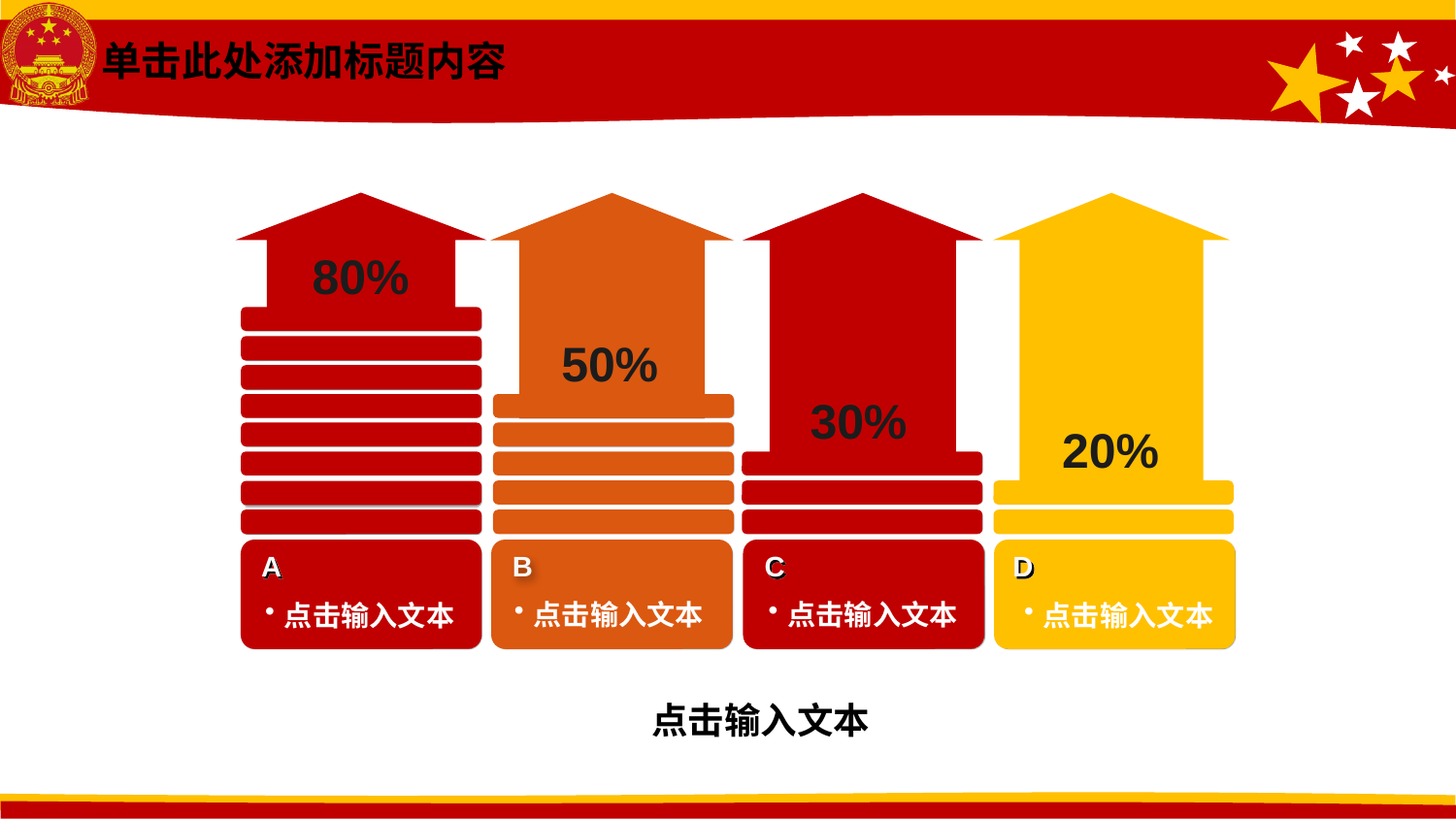

单击此处添加标题内容

80%

A
点击输入文本

50%

B
点击输入文本

30%

C
点击输入文本

20%

D
点击输入文本
点击输入文本